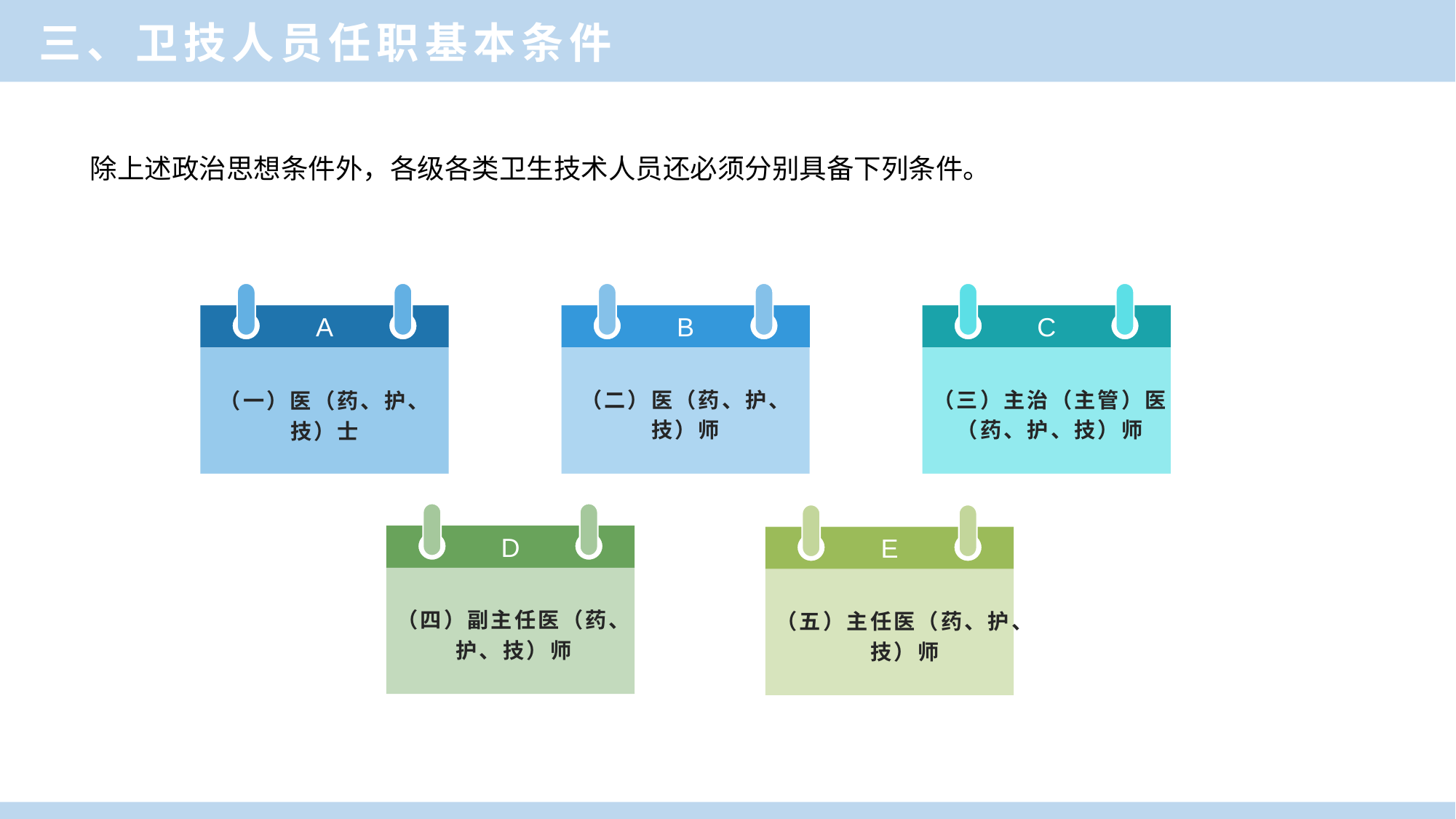

三、卫技人员任职基本条件
除上述政治思想条件外，各级各类卫生技术人员还必须分别具备下列条件。

A

（一）医（药、护、
技）士

B

（二）医（药、护、
技）师

C

（三）主治（主管）医
（药、护、技）师

D

（四）副主任医（药、
护、技）师

E

（五）主任医（药、护、
技）师